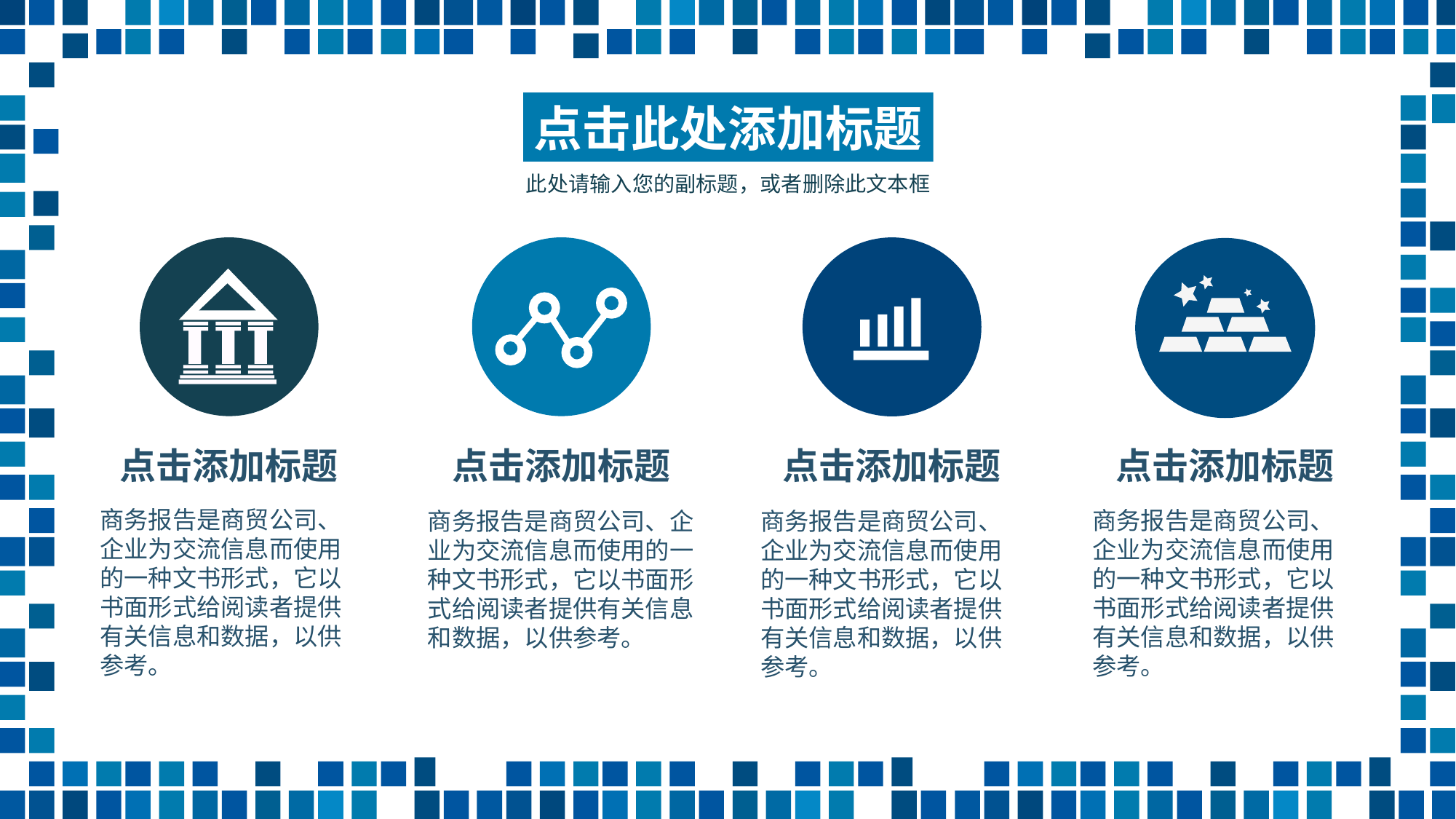

点击此处添加标题

此处请输入您的副标题，或者删除此文本框

点击添加标题
点击添加标题
点击添加标题
点击添加标题

商务报告是商贸公司、企业为交流信息而使用的一种文书形式，它以书面形式给阅读者提供有关信息和数据，以供参考。
商务报告是商贸公司、企业为交流信息而使用的一种文书形式，它以书面形式给阅读者提供有关信息和数据，以供参考。
商务报告是商贸公司、企业为交流信息而使用的一种文书形式，它以书面形式给阅读者提供有关信息和数据，以供参考。
商务报告是商贸公司、企业为交流信息而使用的一种文书形式，它以书面形式给阅读者提供有关信息和数据，以供参考。